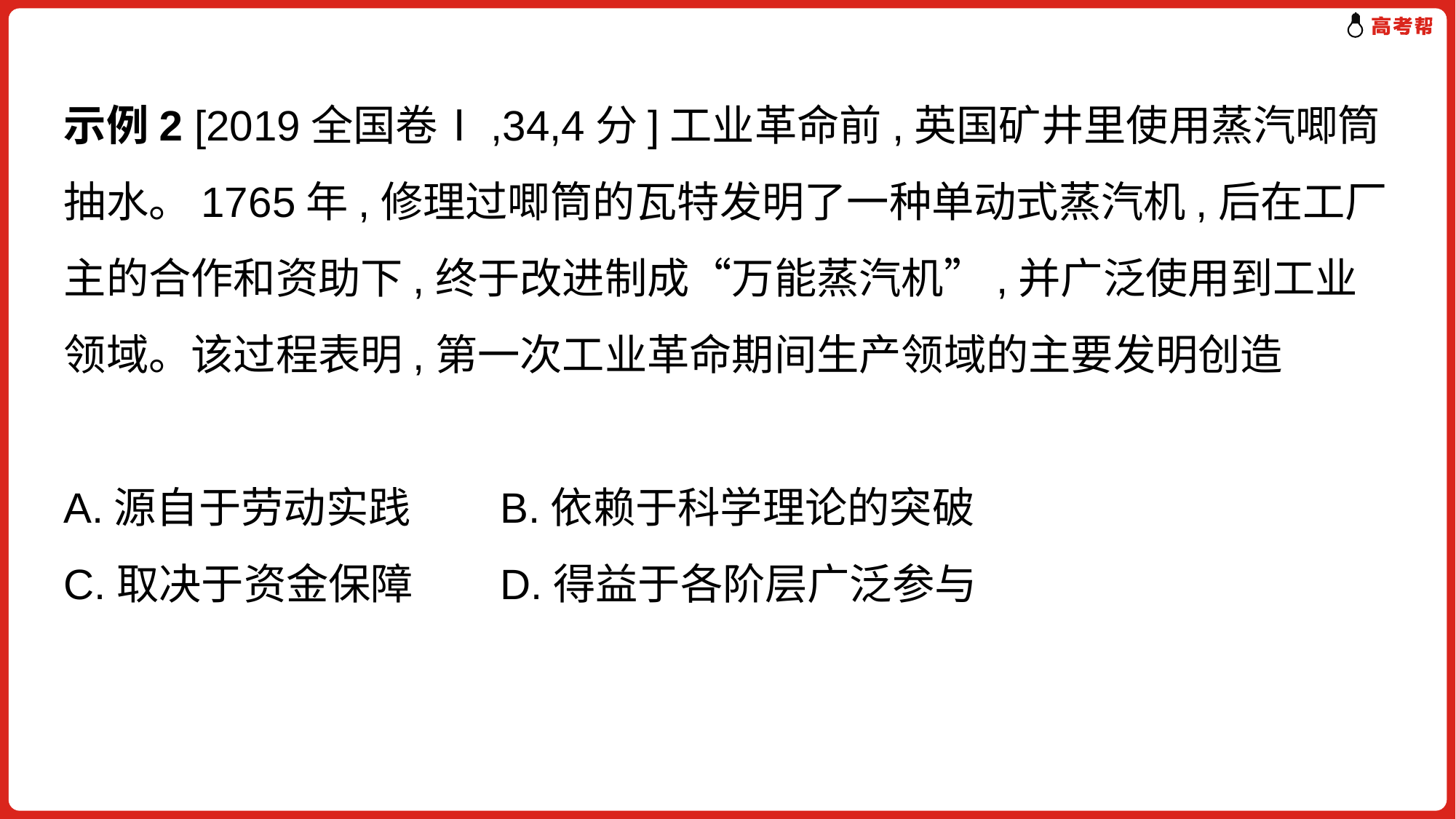

# 示例2 [2019全国卷Ⅰ,34,4分]工业革命前,英国矿井里使用蒸汽唧筒抽水。1765年,修理过唧筒的瓦特发明了一种单动式蒸汽机,后在工厂主的合作和资助下,终于改进制成“万能蒸汽机”,并广泛使用到工业领域。该过程表明,第一次工业革命期间生产领域的主要发明创造　　　　　　　　　　　　　　　　　　　　　 A.源自于劳动实践	B.依赖于科学理论的突破 C.取决于资金保障 	D.得益于各阶层广泛参与